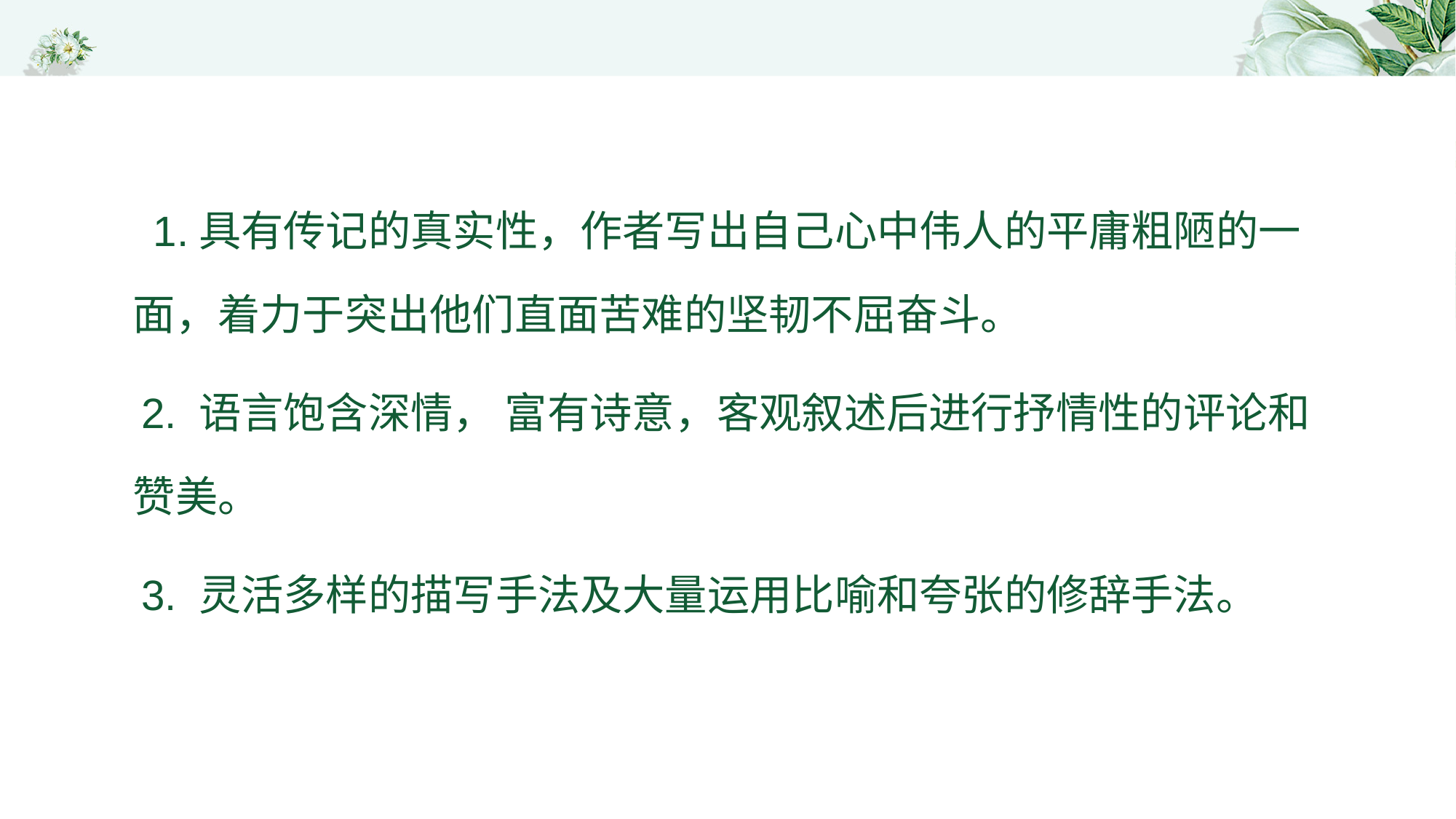

1.具有传记的真实性，作者写出自己心中伟人的平庸粗陋的一面，着力于突出他们直面苦难的坚韧不屈奋斗。
   2. 语言饱含深情， 富有诗意，客观叙述后进行抒情性的评论和赞美。
   3. 灵活多样的描写手法及大量运用比喻和夸张的修辞手法。